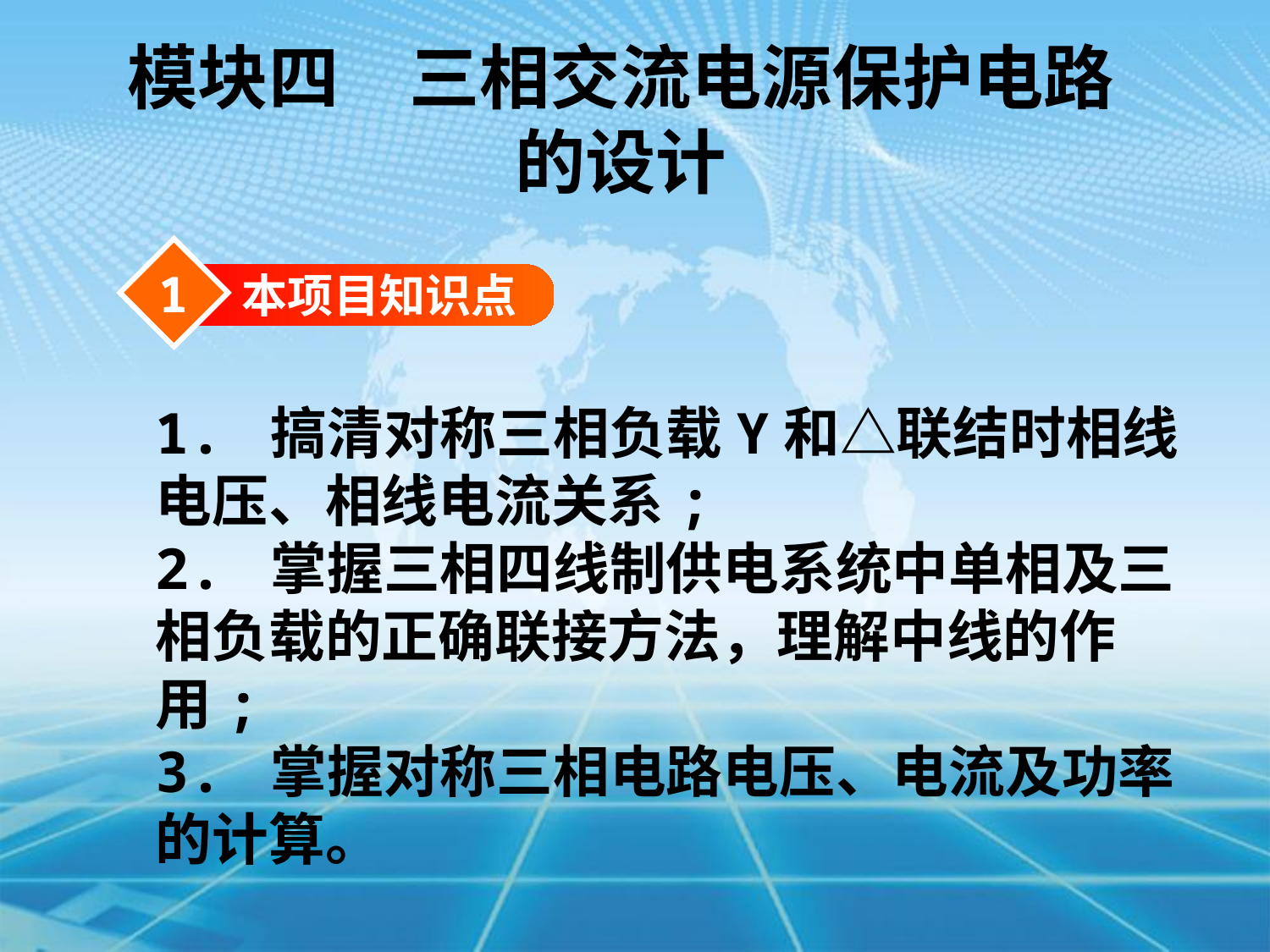

模块四　三相交流电源保护电路的设计
1
本项目知识点

1. 搞清对称三相负载Y和△联结时相线电压、相线电流关系;
2. 掌握三相四线制供电系统中单相及三相负载的正确联接方法，理解中线的作用;
3. 掌握对称三相电路电压、电流及功率的计算。